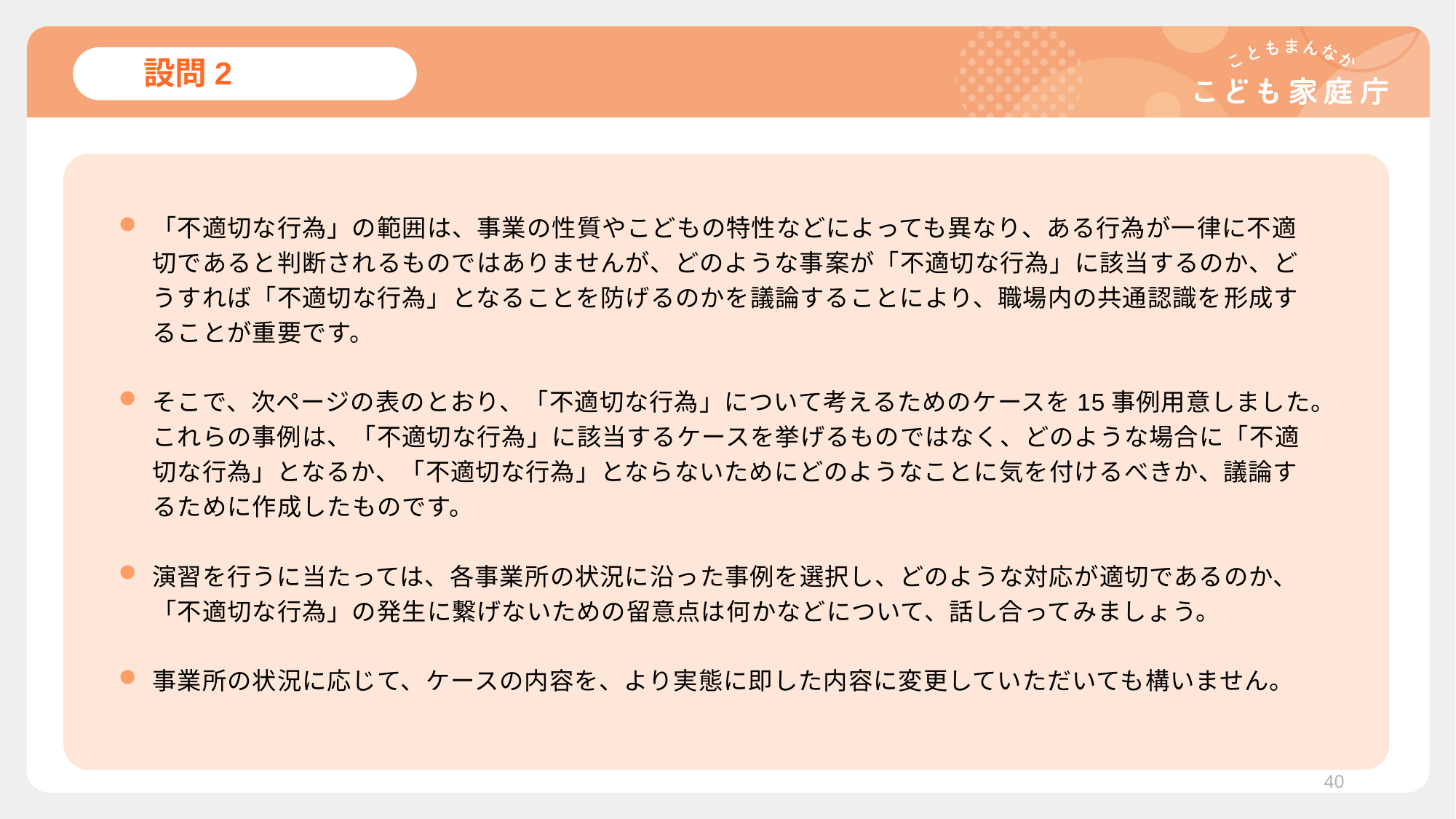

# 設問2

「不適切な行為」の範囲は、事業の性質やこどもの特性などによっても異なり、ある行為が一律に不適切であると判断されるものではありませんが、どのような事案が「不適切な行為」に該当するのか、どうすれば「不適切な行為」となることを防げるのかを議論することにより、職場内の共通認識を形成することが重要です。

そこで、次ページの表のとおり、「不適切な行為」について考えるためのケースを15事例用意しました。これらの事例は、「不適切な行為」に該当するケースを挙げるものではなく、どのような場合に「不適切な行為」となるか、「不適切な行為」とならないためにどのようなことに気を付けるべきか、議論するために作成したものです。

演習を行うに当たっては、各事業所の状況に沿った事例を選択し、どのような対応が適切であるのか、「不適切な行為」の発生に繋げないための留意点は何かなどについて、話し合ってみましょう。

事業所の状況に応じて、ケースの内容を、より実態に即した内容に変更していただいても構いません。

40